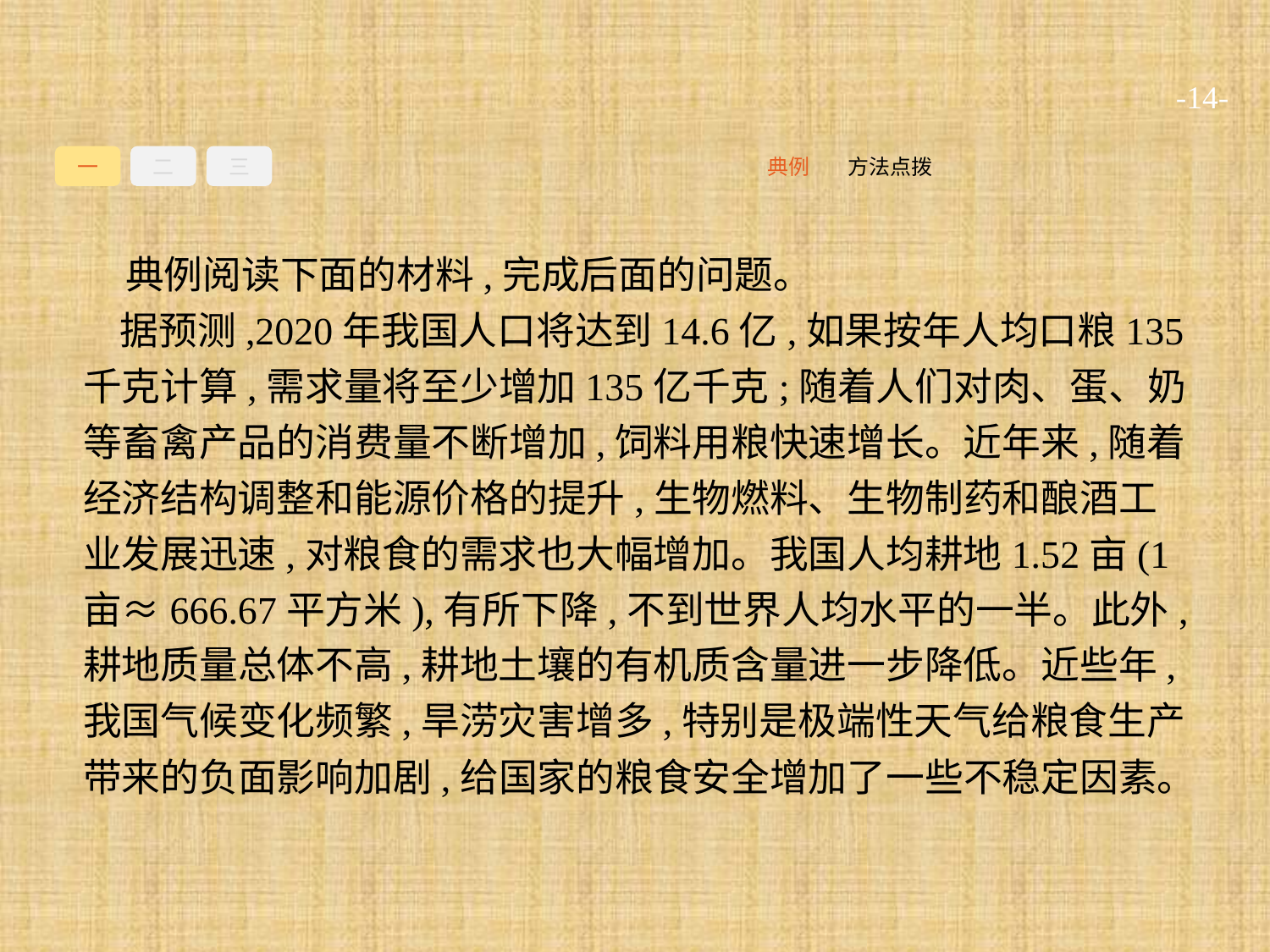

-14-
一
二
三
方法点拨
典例
典例阅读下面的材料,完成后面的问题。
据预测,2020年我国人口将达到14.6亿,如果按年人均口粮135千克计算,需求量将至少增加135亿千克;随着人们对肉、蛋、奶等畜禽产品的消费量不断增加,饲料用粮快速增长。近年来,随着经济结构调整和能源价格的提升,生物燃料、生物制药和酿酒工业发展迅速,对粮食的需求也大幅增加。我国人均耕地1.52亩(1亩≈666.67平方米),有所下降,不到世界人均水平的一半。此外,耕地质量总体不高,耕地土壤的有机质含量进一步降低。近些年,我国气候变化频繁,旱涝灾害增多,特别是极端性天气给粮食生产带来的负面影响加剧,给国家的粮食安全增加了一些不稳定因素。